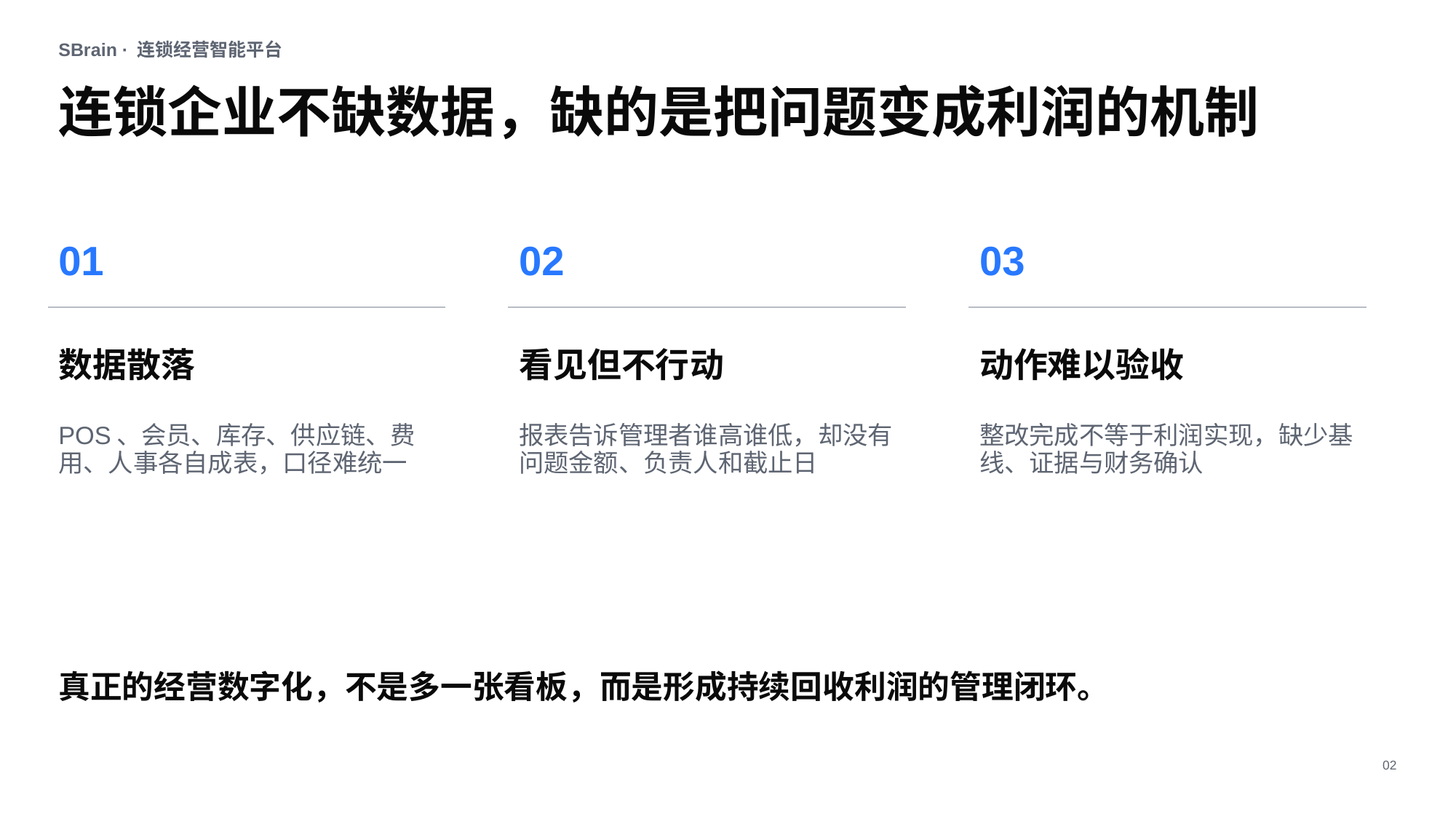

SBrain · 连锁经营智能平台
连锁企业不缺数据，缺的是把问题变成利润的机制
01
02
03
数据散落
看见但不行动
动作难以验收
POS、会员、库存、供应链、费用、人事各自成表，口径难统一
报表告诉管理者谁高谁低，却没有问题金额、负责人和截止日
整改完成不等于利润实现，缺少基线、证据与财务确认
真正的经营数字化，不是多一张看板，而是形成持续回收利润的管理闭环。
02